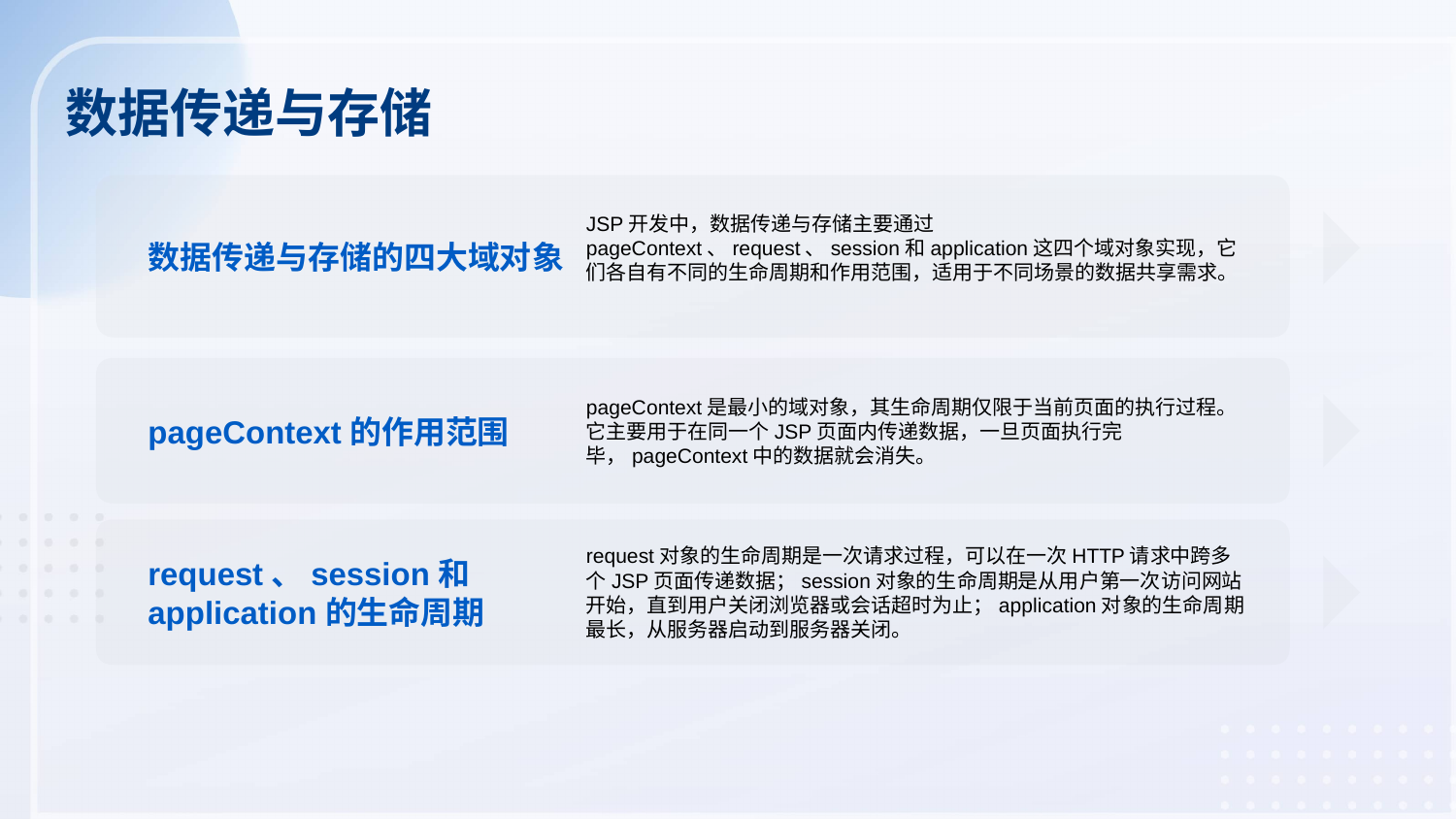

数据传递与存储

JSP开发中，数据传递与存储主要通过pageContext、request、session和application这四个域对象实现，它们各自有不同的生命周期和作用范围，适用于不同场景的数据共享需求。
数据传递与存储的四大域对象

pageContext是最小的域对象，其生命周期仅限于当前页面的执行过程。它主要用于在同一个JSP页面内传递数据，一旦页面执行完毕，pageContext中的数据就会消失。
pageContext的作用范围

request对象的生命周期是一次请求过程，可以在一次HTTP请求中跨多个JSP页面传递数据；session对象的生命周期是从用户第一次访问网站开始，直到用户关闭浏览器或会话超时为止；application对象的生命周期最长，从服务器启动到服务器关闭。
request、session和application的生命周期